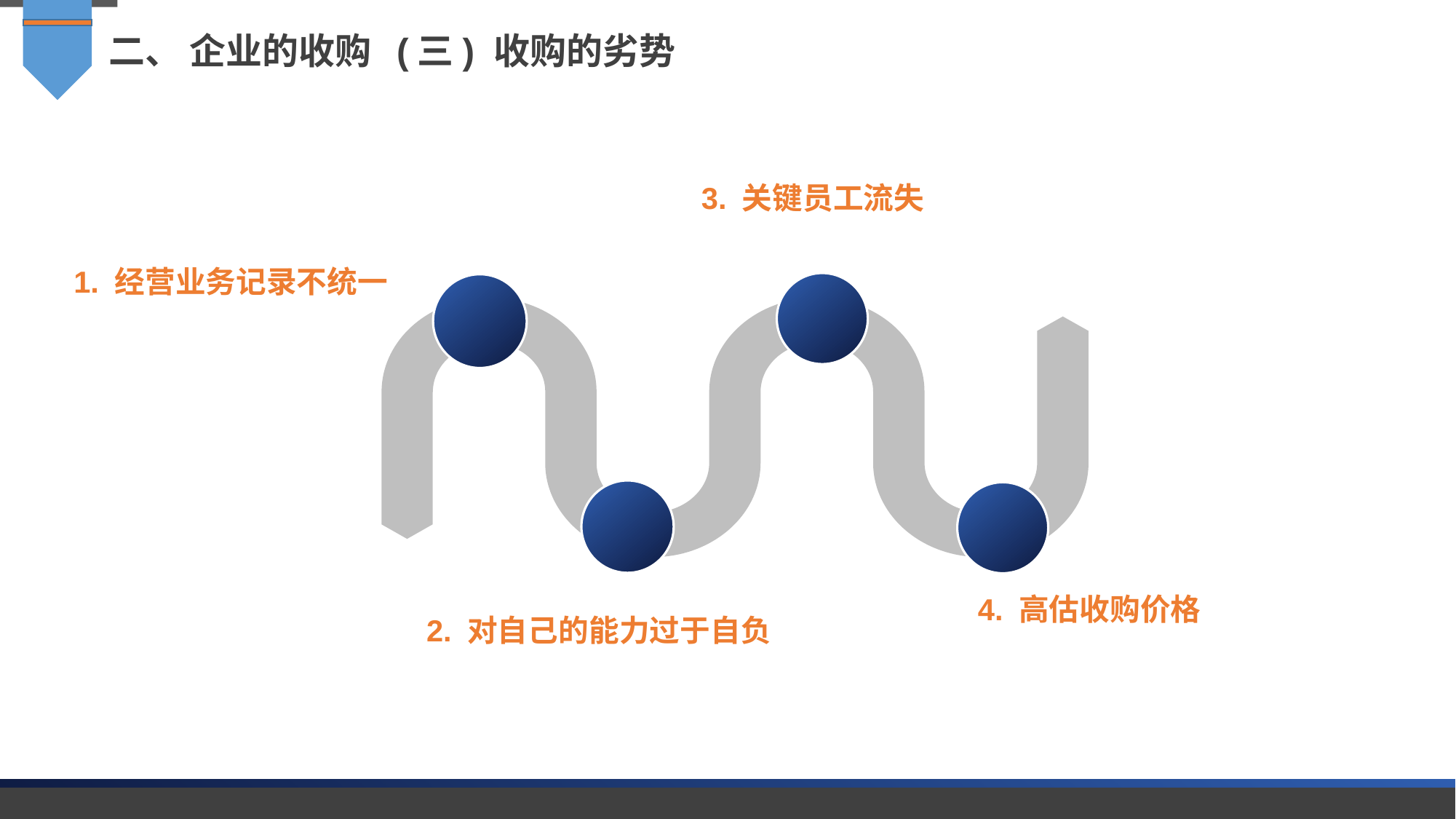

二、 企业的收购  (三) 收购的劣势

3. 关键员工流失
1. 经营业务记录不统一

4. 高估收购价格
2. 对自己的能力过于自负